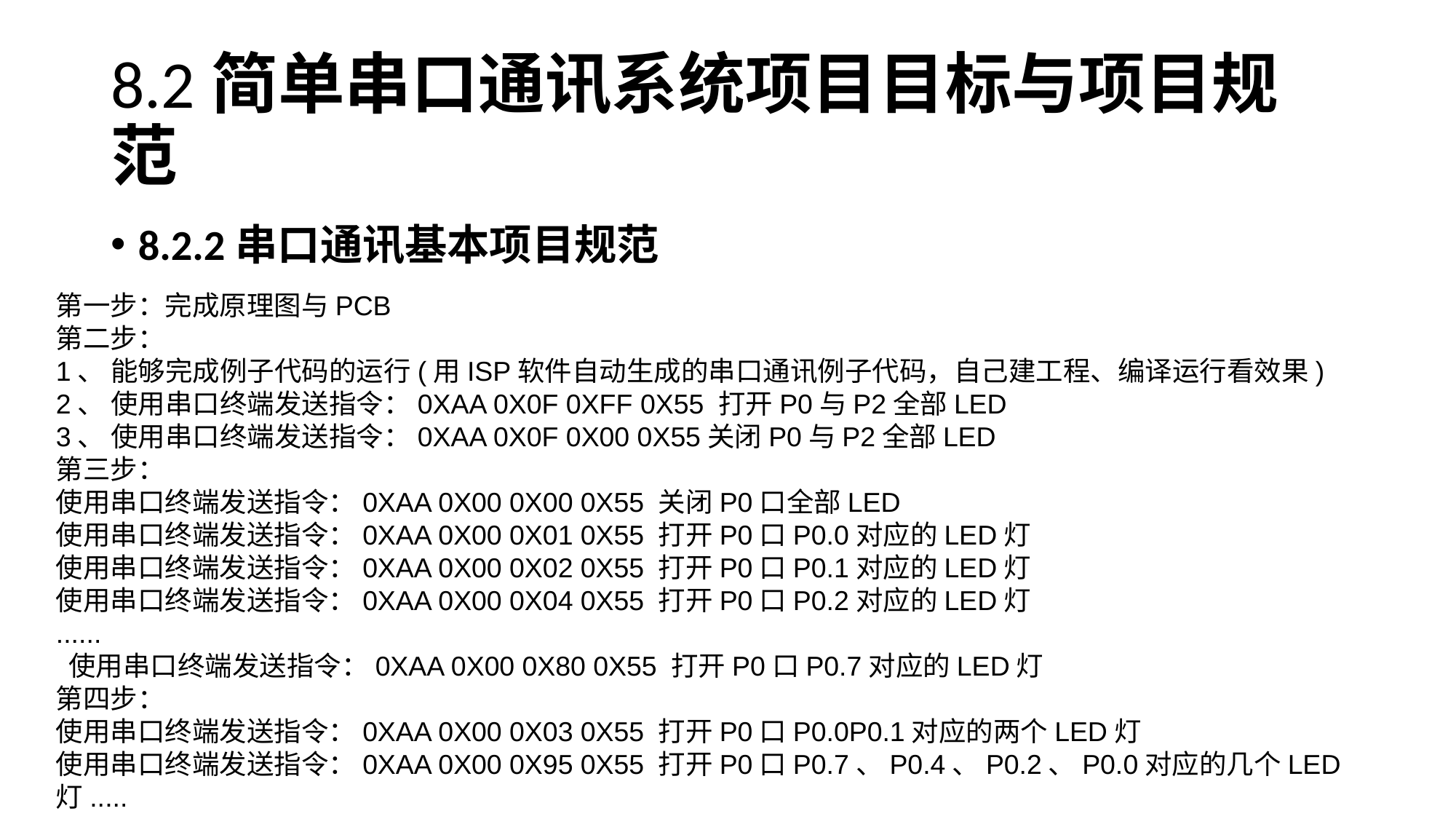

# 8.2简单串口通讯系统项目目标与项目规范
8.2.2串口通讯基本项目规范

第一步：完成原理图与PCB
第二步：
1、 能够完成例子代码的运行(用ISP软件自动生成的串口通讯例子代码，自己建工程、编译运行看效果)
2、 使用串口终端发送指令：0XAA 0X0F 0XFF 0X55 打开P0与P2全部LED
3、 使用串口终端发送指令：0XAA 0X0F 0X00 0X55关闭P0与P2全部LED
第三步：
使用串口终端发送指令：0XAA 0X00 0X00 0X55 关闭P0口全部LED
使用串口终端发送指令：0XAA 0X00 0X01 0X55 打开P0口P0.0对应的LED灯
使用串口终端发送指令：0XAA 0X00 0X02 0X55 打开P0口P0.1对应的LED灯
使用串口终端发送指令：0XAA 0X00 0X04 0X55 打开P0口P0.2对应的LED灯
......
 使用串口终端发送指令：0XAA 0X00 0X80 0X55 打开P0口P0.7对应的LED灯
第四步：
使用串口终端发送指令：0XAA 0X00 0X03 0X55 打开P0口P0.0P0.1对应的两个LED灯
使用串口终端发送指令：0XAA 0X00 0X95 0X55 打开P0口P0.7、P0.4、P0.2、P0.0对应的几个LED灯.....